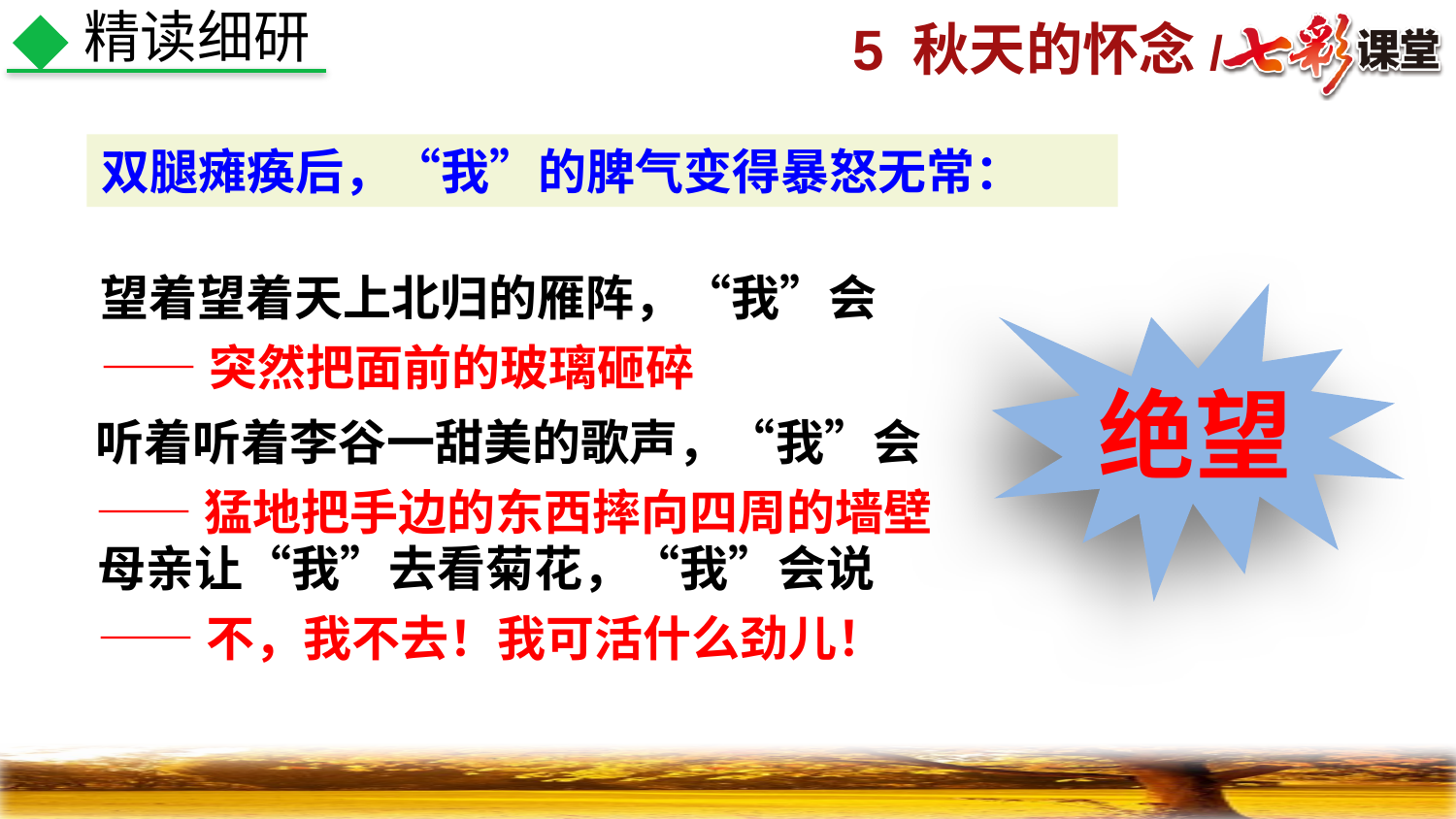

精读细研

双腿瘫痪后，“我”的脾气变得暴怒无常：
望着望着天上北归的雁阵，“我”会
——突然把面前的玻璃砸碎
绝望
听着听着李谷一甜美的歌声，“我”会
——猛地把手边的东西摔向四周的墙壁
母亲让“我”去看菊花，“我”会说
——不，我不去！我可活什么劲儿！